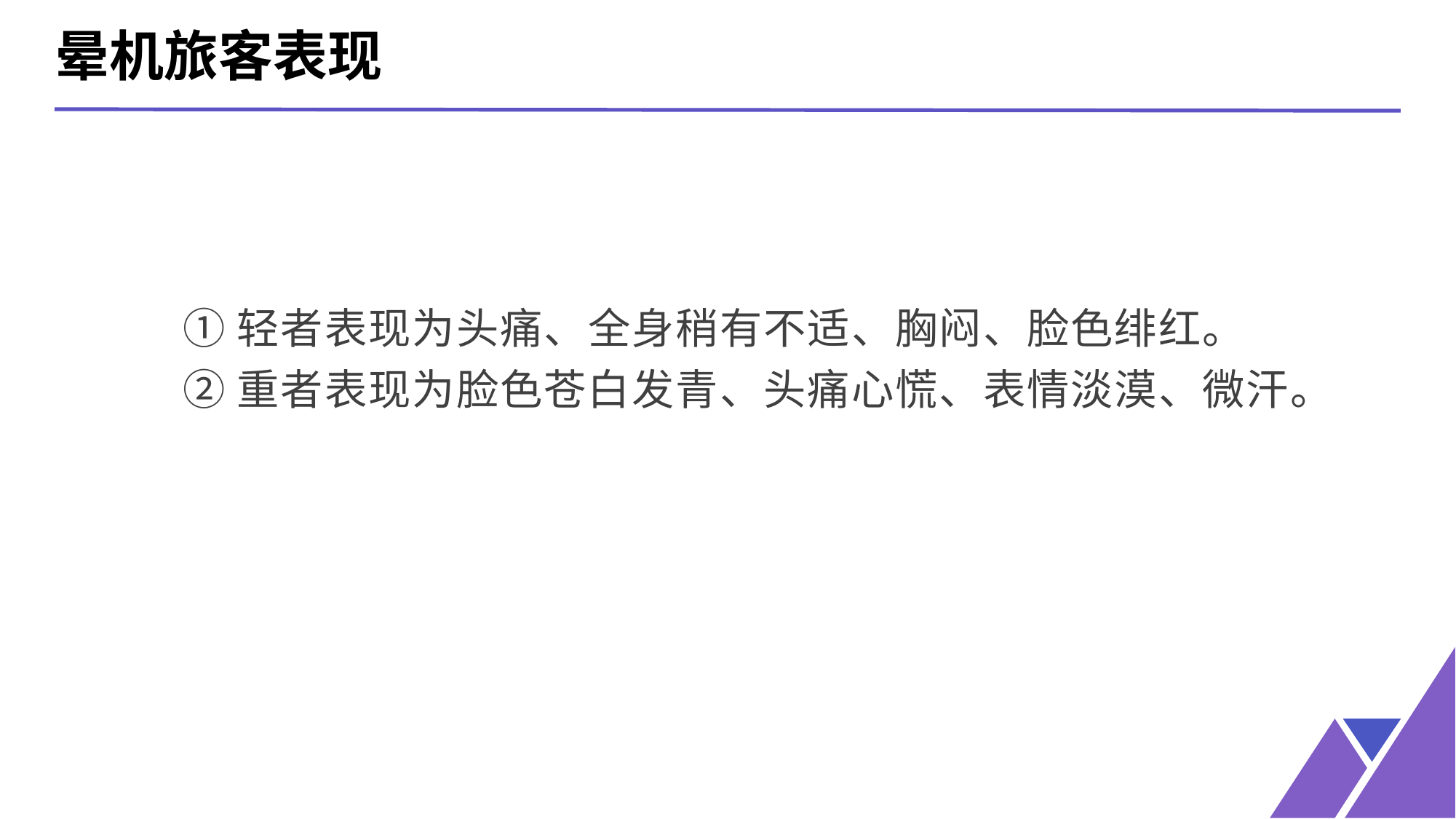

晕机旅客表现
①轻者表现为头痛、全身稍有不适、胸闷、脸色绯红。
②重者表现为脸色苍白发青、头痛心慌、表情淡漠、微汗。